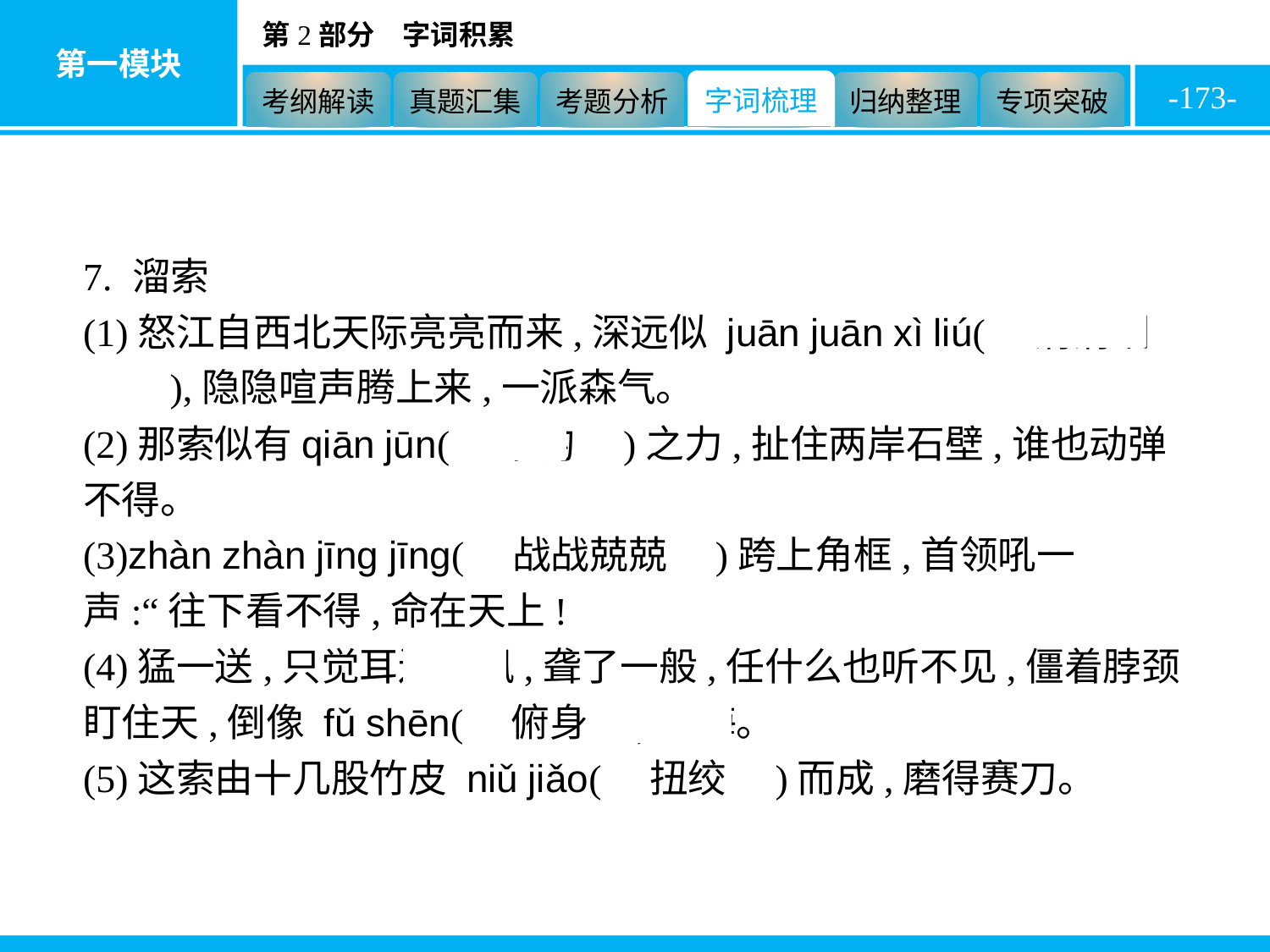

-173-
7. 溜索
(1)怒江自西北天际亮亮而来,深远似 juān juān xì liú(　涓涓细流　),隐隐喧声腾上来,一派森气。
(2)那索似有qiān jūn(　千钧　)之力,扯住两岸石壁,谁也动弹不得。
(3)zhàn zhàn jīng jīng(　战战兢兢　)跨上角框,首领吼一声:“往下看不得,命在天上!
(4)猛一送,只觉耳边生风,聋了一般,任什么也听不见,僵着脖颈盯住天,倒像 fǔ shēn(　俯身　)看海。
(5)这索由十几股竹皮 niǔ jiǎo(　扭绞　)而成,磨得赛刀。